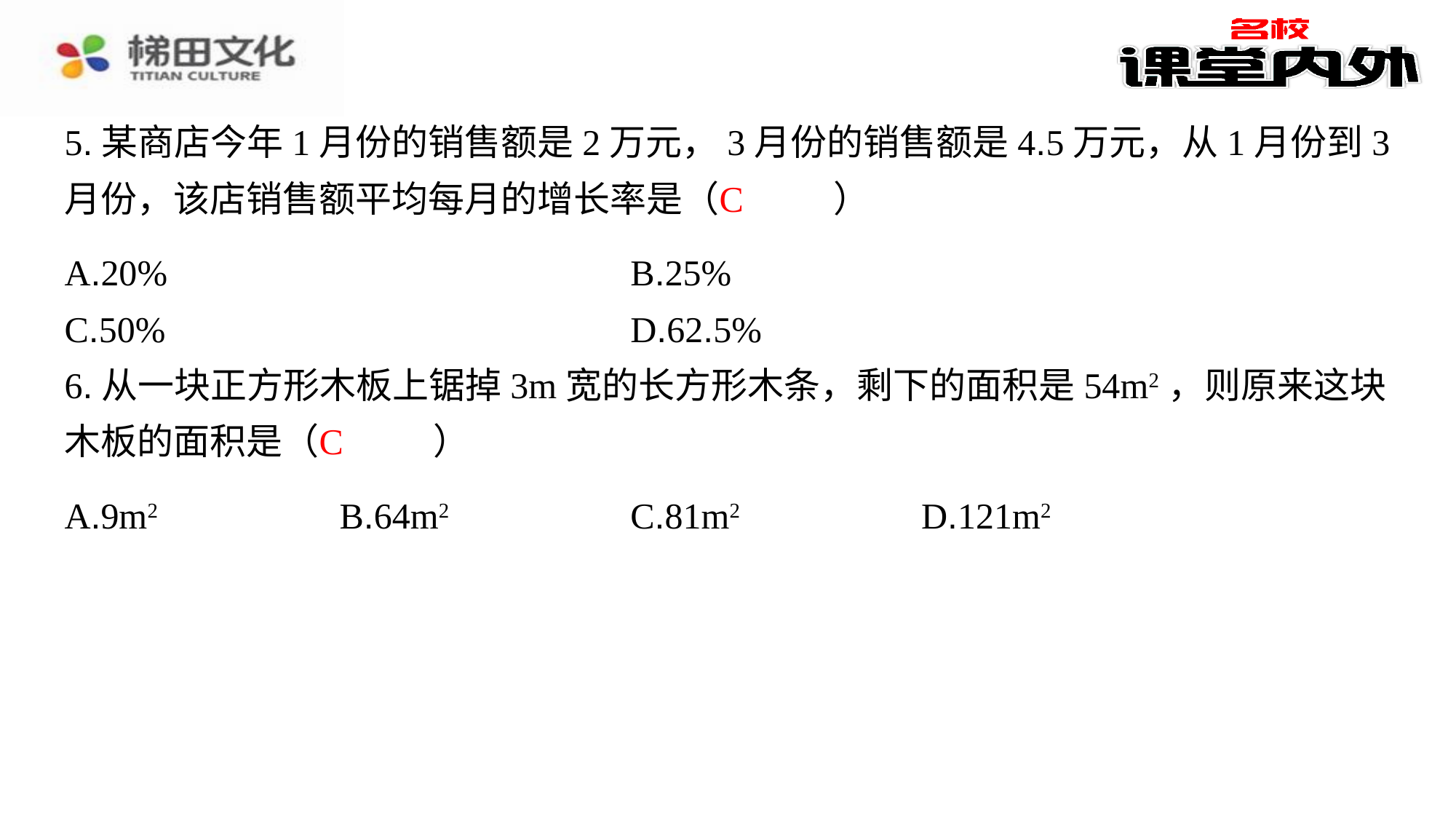

5.某商店今年1月份的销售额是2万元，3月份的销售额是4.5万元，从1月份到3月份，该店销售额平均每月的增长率是（　C　）
C
| A.20% | B.25% |
| --- | --- |
| C.50% | D.62.5% |
6.从一块正方形木板上锯掉3m宽的长方形木条，剩下的面积是54m2，则原来这块木板的面积是（　C　）
C
| A.9m2 | B.64m2 | C.81m2 | D.121m2 |
| --- | --- | --- | --- |